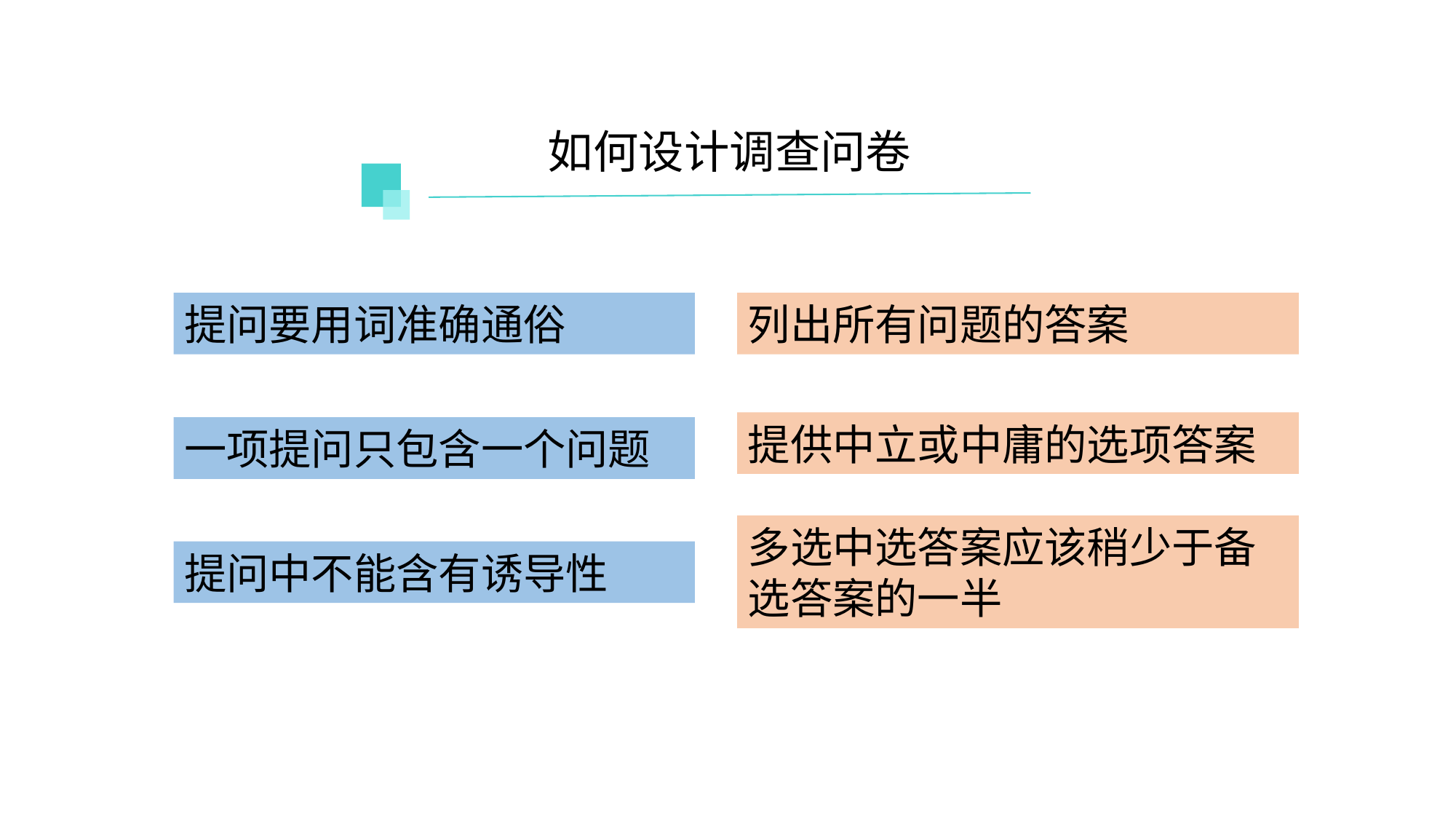

如何设计调查问卷

提问要用词准确通俗
列出所有问题的答案
提供中立或中庸的选项答案
一项提问只包含一个问题
多选中选答案应该稍少于备选答案的一半
提问中不能含有诱导性